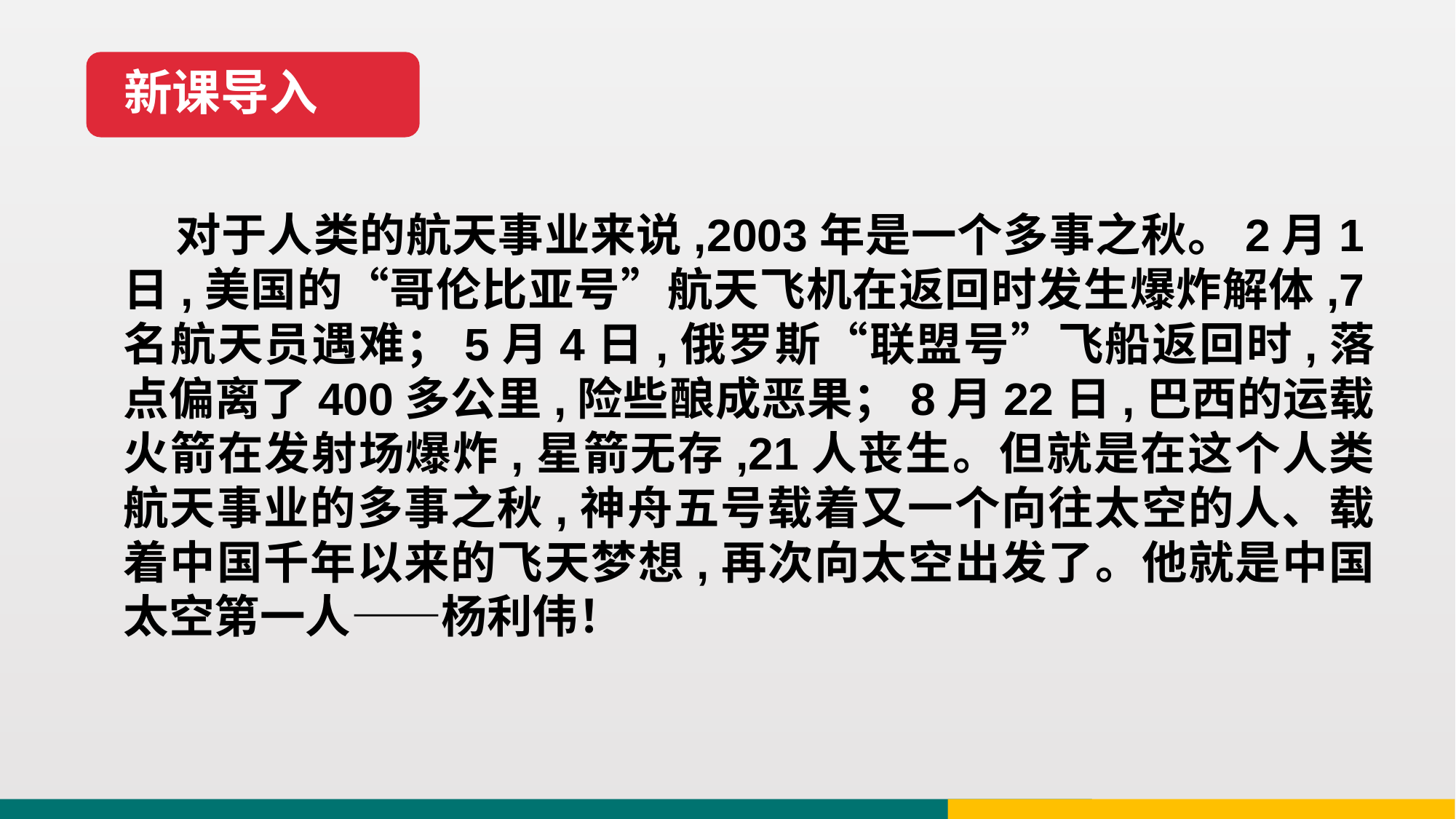

新课导入
    对于人类的航天事业来说,2003年是一个多事之秋。2月1日,美国的“哥伦比亚号”航天飞机在返回时发生爆炸解体,7名航天员遇难；5月4日,俄罗斯“联盟号”飞船返回时,落点偏离了400多公里,险些酿成恶果；8月22日,巴西的运载火箭在发射场爆炸,星箭无存,21人丧生。但就是在这个人类航天事业的多事之秋,神舟五号载着又一个向往太空的人、载着中国千年以来的飞天梦想,再次向太空出发了。他就是中国太空第一人——杨利伟！